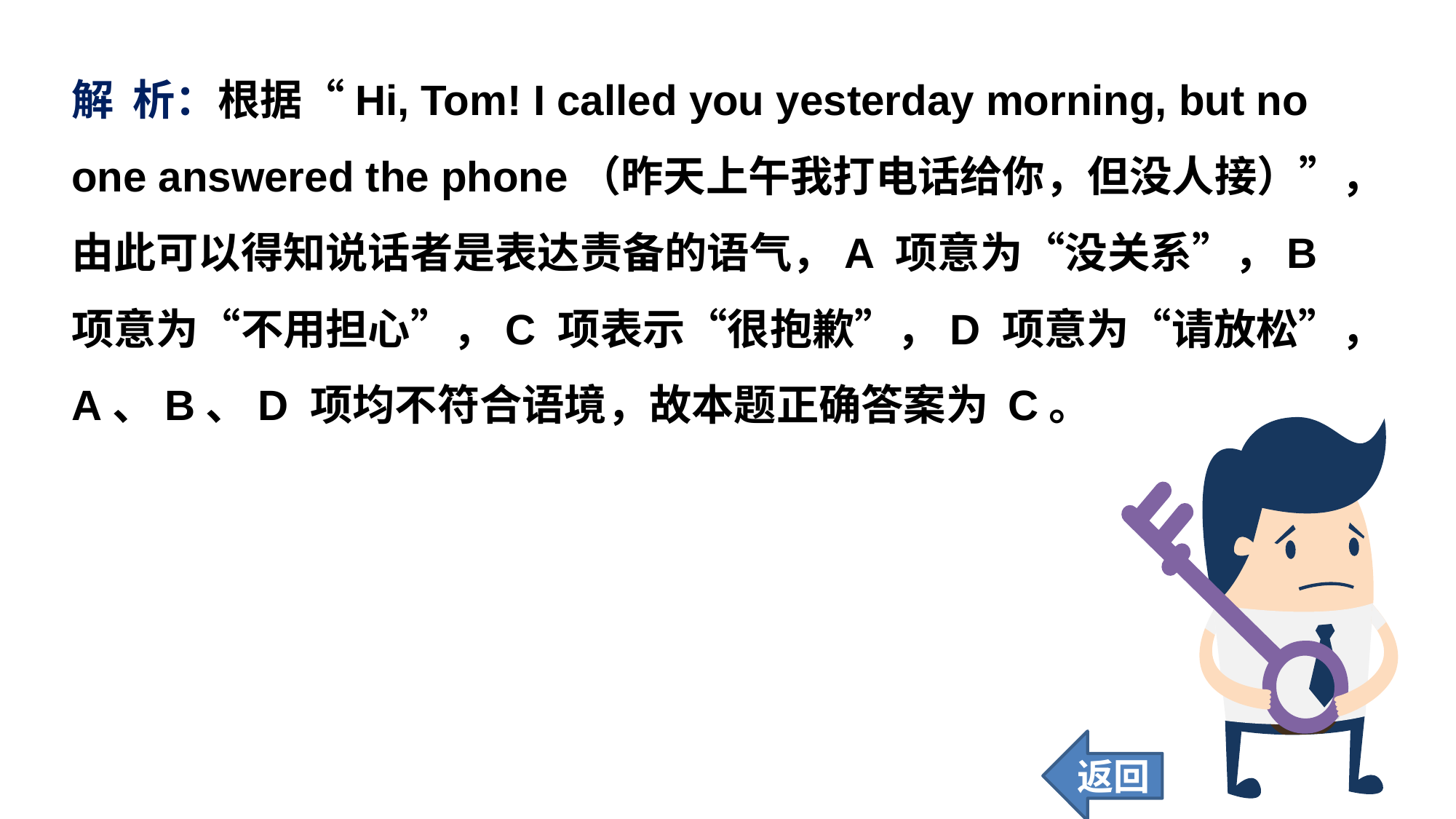

解  析：根据“Hi, Tom! I called you yesterday morning, but no one answered the phone（昨天上午我打电话给你，但没人接）”，由此可以得知说话者是表达责备的语气，A 项意为“没关系”，B 项意为“不用担心”，C 项表示“很抱歉”，D 项意为“请放松”，A、B、D 项均不符合语境，故本题正确答案为 C。

返回
110